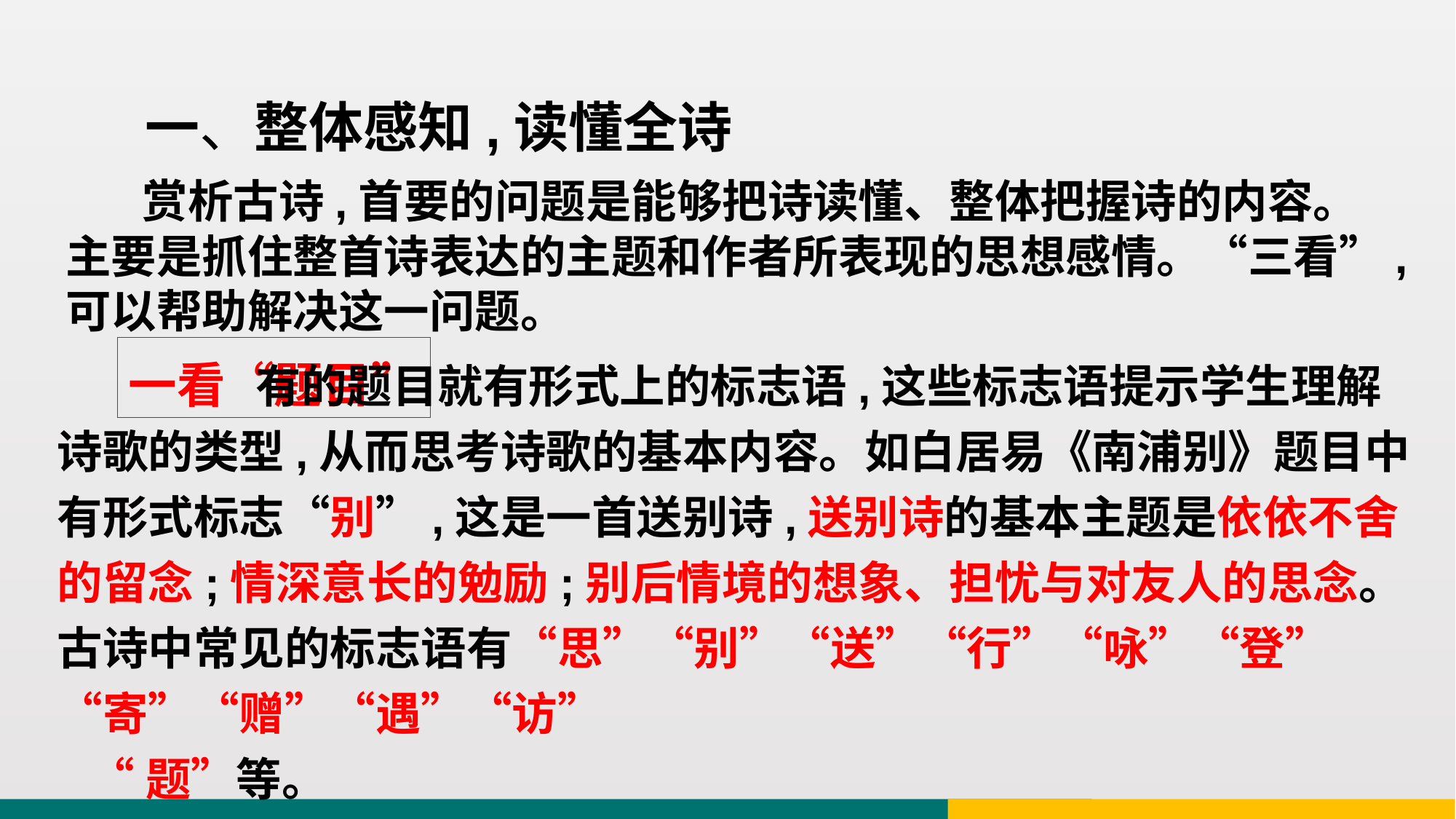

一、整体感知,读懂全诗
   赏析古诗,首要的问题是能够把诗读懂、整体把握诗的内容。主要是抓住整首诗表达的主题和作者所表现的思想感情。“三看”,可以帮助解决这一问题。
              有的题目就有形式上的标志语,这些标志语提示学生理解诗歌的类型,从而思考诗歌的基本内容。如白居易《南浦别》题目中有形式标志“别”,这是一首送别诗,送别诗的基本主题是依依不舍的留念;情深意长的勉励;别后情境的想象、担忧与对友人的思念。古诗中常见的标志语有“思”“别”“送”“行”“咏”“登”“寄”“赠”“遇”“访”
“题”等。
一看“题目”